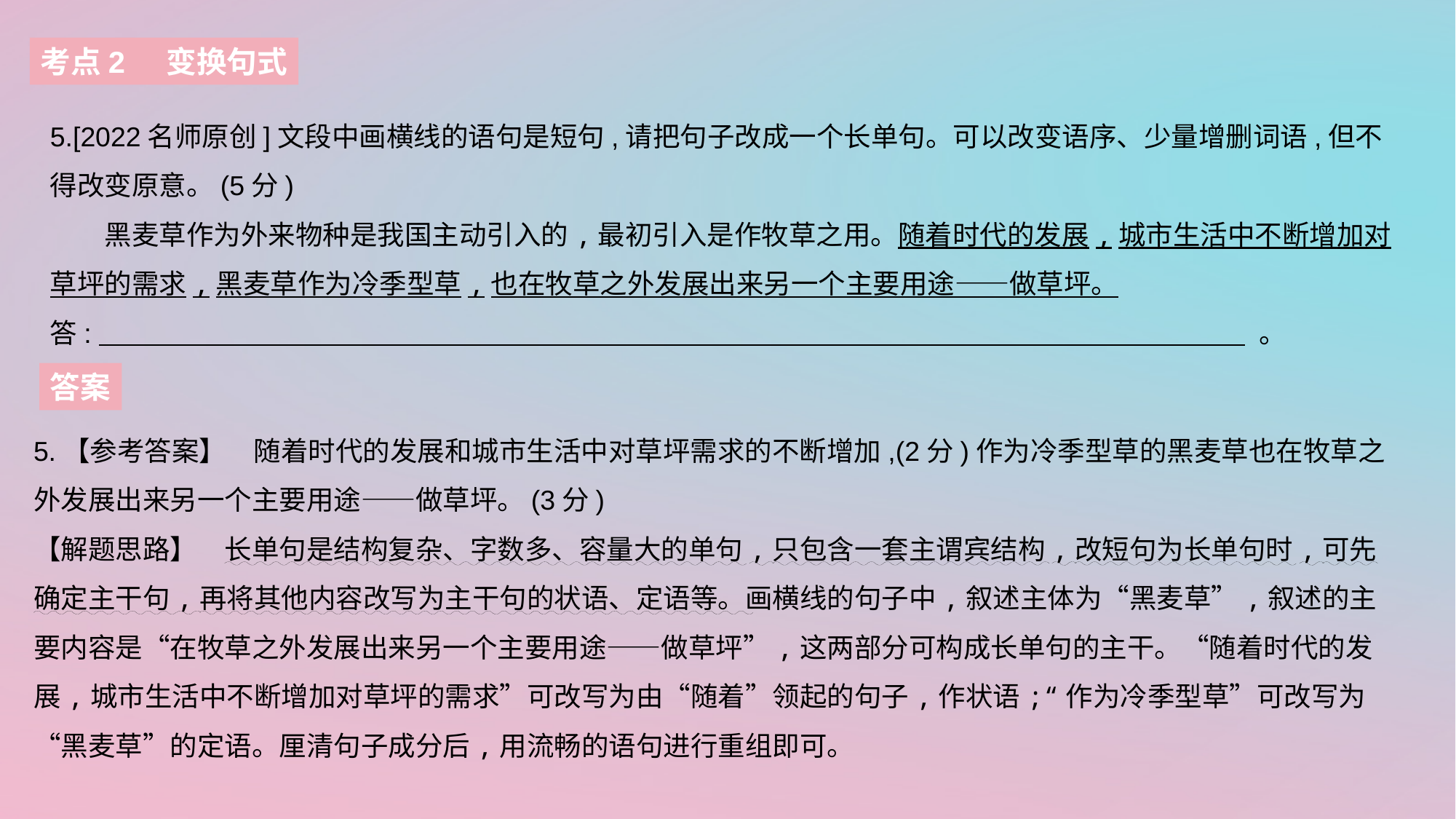

考点2    变换句式
5.[2022名师原创]文段中画横线的语句是短句,请把句子改成一个长单句。可以改变语序、少量增删词语,但不得改变原意。(5分)
　　黑麦草作为外来物种是我国主动引入的,最初引入是作牧草之用。随着时代的发展,城市生活中不断增加对草坪的需求,黑麦草作为冷季型草,也在牧草之外发展出来另一个主要用途——做草坪。
答:                                                                                                                                                        。
答案
5.【参考答案】　随着时代的发展和城市生活中对草坪需求的不断增加,(2分)作为冷季型草的黑麦草也在牧草之外发展出来另一个主要用途——做草坪。(3分)
【解题思路】　长单句是结构复杂、字数多、容量大的单句,只包含一套主谓宾结构,改短句为长单句时,可先确定主干句,再将其他内容改写为主干句的状语、定语等。画横线的句子中,叙述主体为“黑麦草”,叙述的主要内容是“在牧草之外发展出来另一个主要用途——做草坪”,这两部分可构成长单句的主干。“随着时代的发展,城市生活中不断增加对草坪的需求”可改写为由“随着”领起的句子,作状语;“作为冷季型草”可改写为“黑麦草”的定语。厘清句子成分后,用流畅的语句进行重组即可。